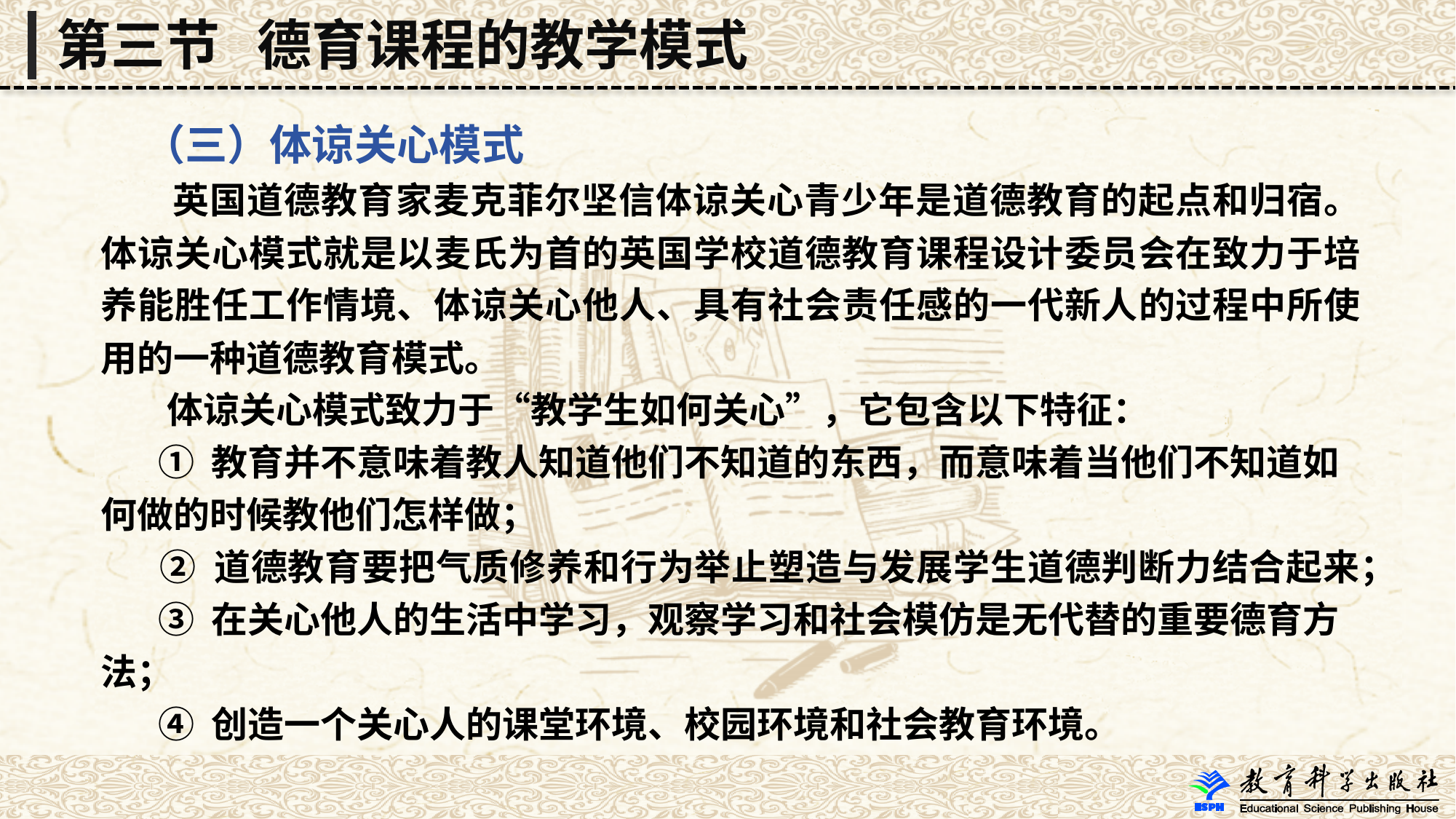

第三节   德育课程的教学模式
     （三）体谅关心模式
       英国道德教育家麦克菲尔坚信体谅关心青少年是道德教育的起点和归宿。体谅关心模式就是以麦氏为首的英国学校道德教育课程设计委员会在致力于培养能胜任工作情境、体谅关心他人、具有社会责任感的一代新人的过程中所使用的一种道德教育模式。
       体谅关心模式致力于“教学生如何关心”，它包含以下特征：
       ① 教育并不意味着教人知道他们不知道的东西，而意味着当他们不知道如何做的时候教他们怎样做；
       ② 道德教育要把气质修养和行为举止塑造与发展学生道德判断力结合起来；
       ③ 在关心他人的生活中学习，观察学习和社会模仿是无代替的重要德育方法；
       ④ 创造一个关心人的课堂环境、校园环境和社会教育环境。